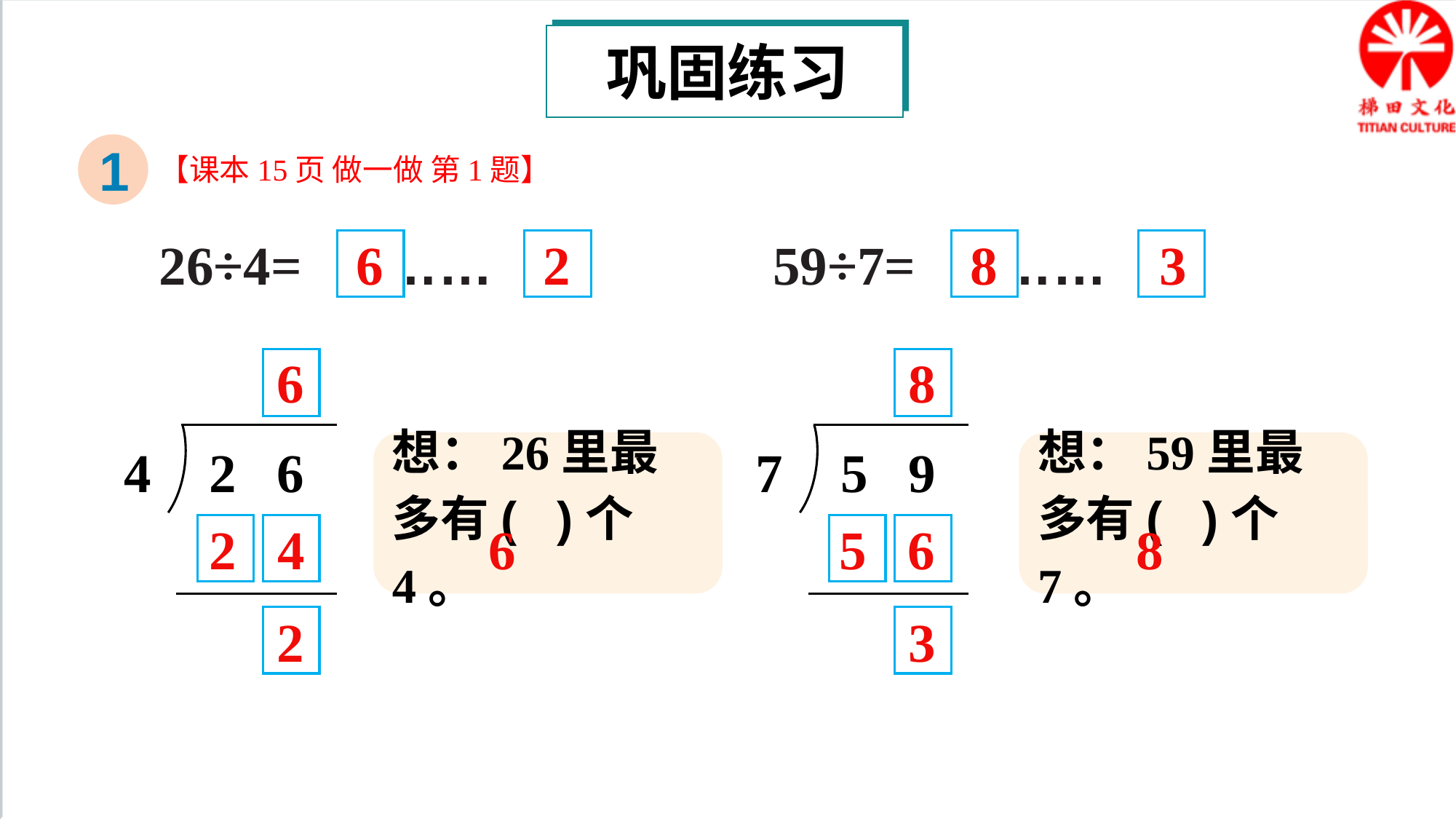

巩固练习
1
【课本15页 做一做 第1题】
6
2
8
3
26÷4=      ……

59÷7=      ……

6
8

4
2   6

7
5   9

想：26里最多有(   )个4。
想：59里最多有(   )个7。
2   4
6
5   6
8
2
3